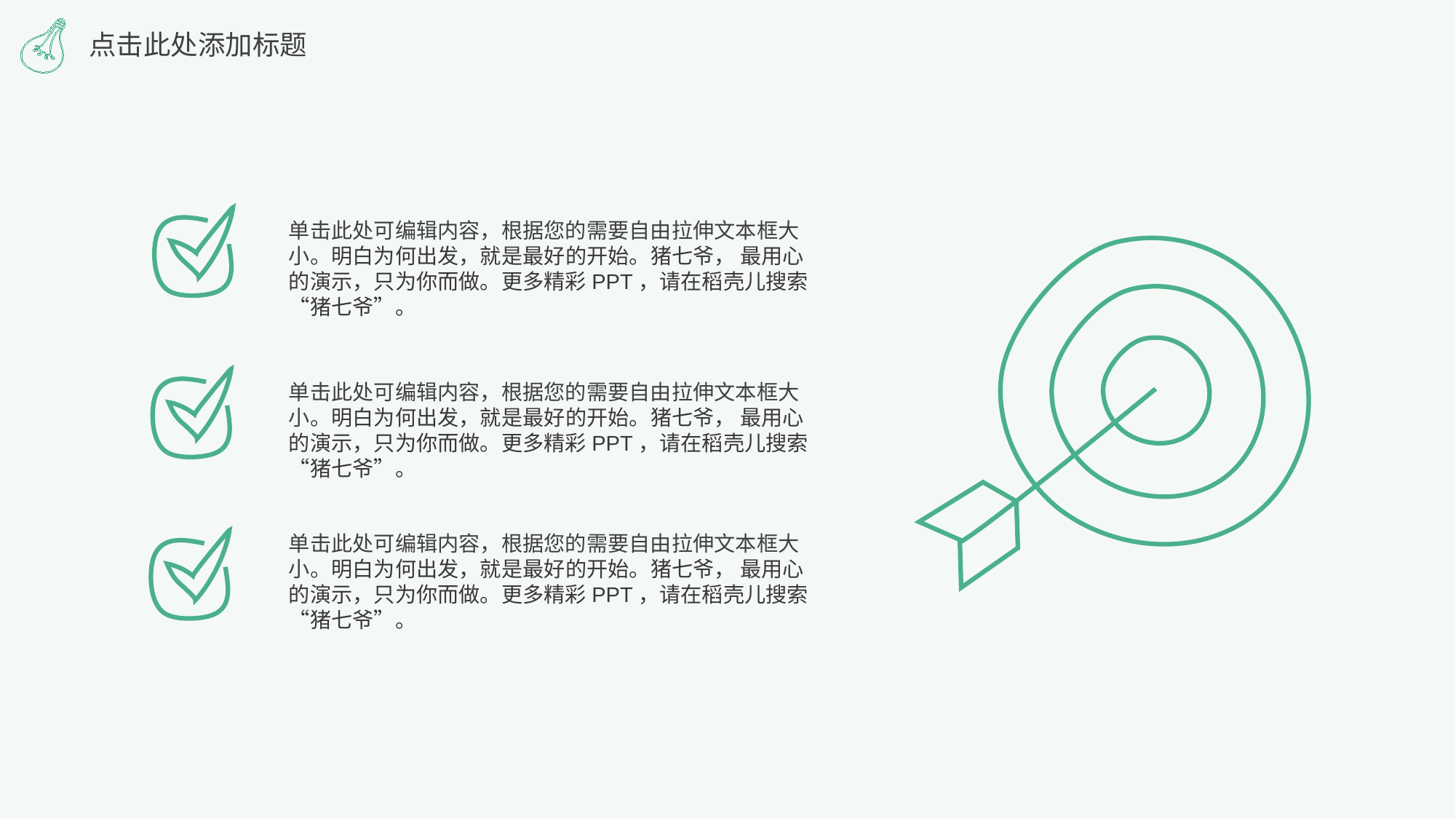

点击此处添加标题

单击此处可编辑内容，根据您的需要自由拉伸文本框大小。明白为何出发，就是最好的开始。猪七爷， 最用心的演示，只为你而做。更多精彩PPT，请在稻壳儿搜索“猪七爷”。

单击此处可编辑内容，根据您的需要自由拉伸文本框大小。明白为何出发，就是最好的开始。猪七爷， 最用心的演示，只为你而做。更多精彩PPT，请在稻壳儿搜索“猪七爷”。
单击此处可编辑内容，根据您的需要自由拉伸文本框大小。明白为何出发，就是最好的开始。猪七爷， 最用心的演示，只为你而做。更多精彩PPT，请在稻壳儿搜索“猪七爷”。